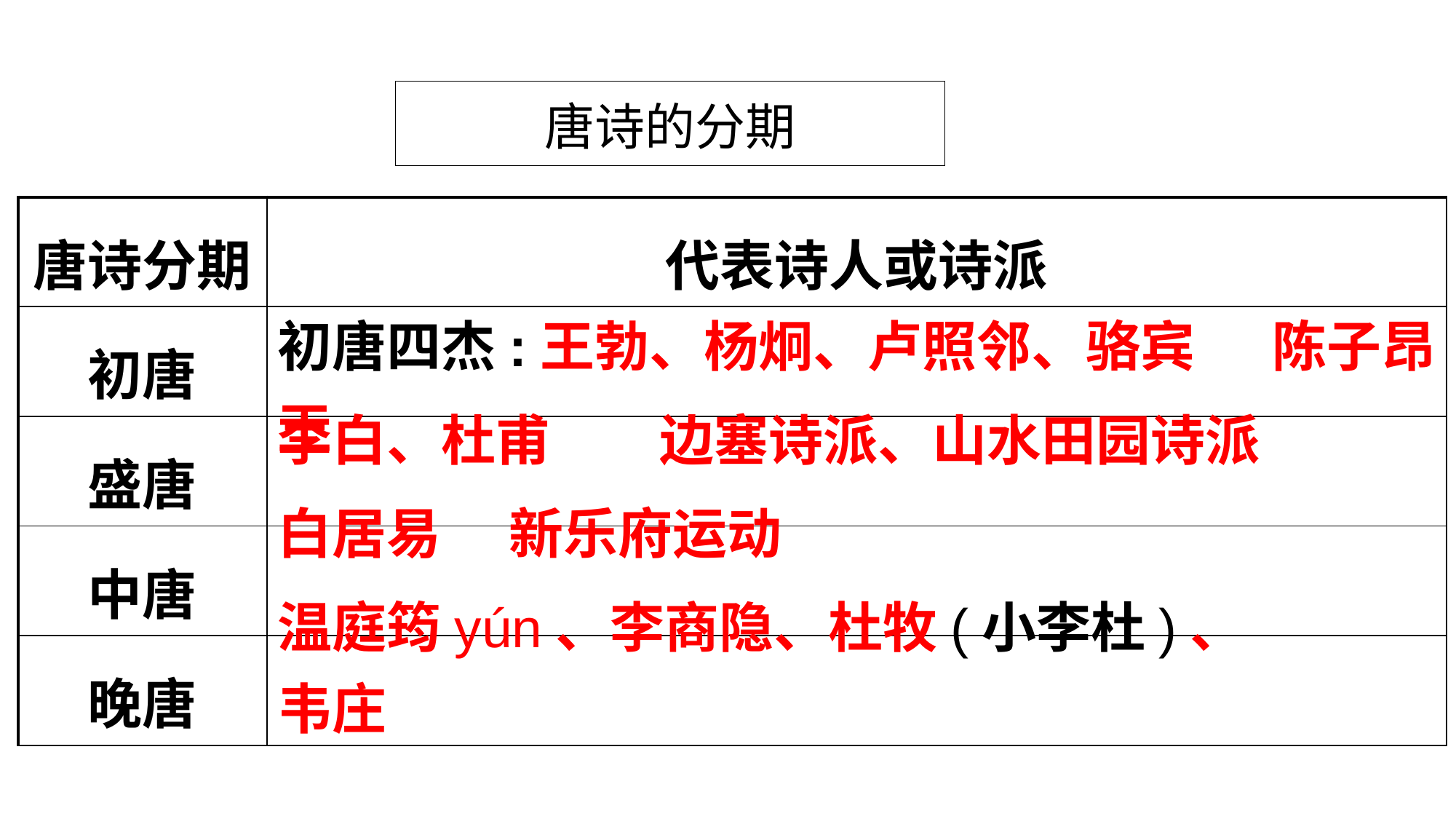

# 唐诗的分期
| 唐诗分期 | 代表诗人或诗派 |
| --- | --- |
| 初唐 |  |
| 盛唐 |  |
| 中唐 |  |
| 晚唐 |  |
初唐四杰:王勃、杨炯、卢照邻、骆宾王
陈子昂
李白、杜甫
边塞诗派、山水田园诗派
白居易
新乐府运动
温庭筠yún、李商隐、杜牧(小李杜)、韦庄